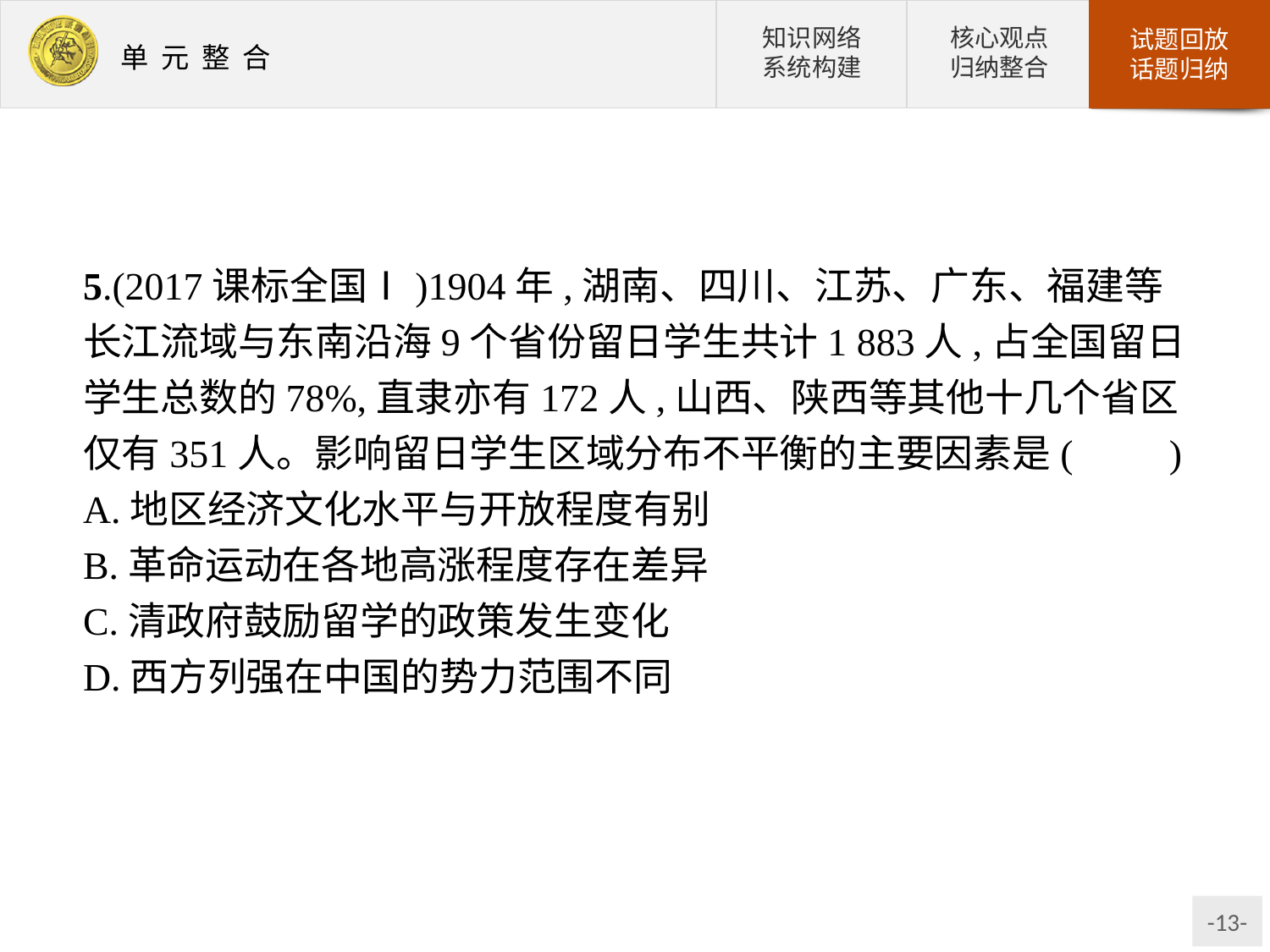

5.(2017课标全国Ⅰ)1904年,湖南、四川、江苏、广东、福建等长江流域与东南沿海9个省份留日学生共计1 883人,占全国留日学生总数的78%,直隶亦有172人,山西、陕西等其他十几个省区仅有351人。影响留日学生区域分布不平衡的主要因素是(　　)
A.地区经济文化水平与开放程度有别
B.革命运动在各地高涨程度存在差异
C.清政府鼓励留学的政策发生变化
D.西方列强在中国的势力范围不同